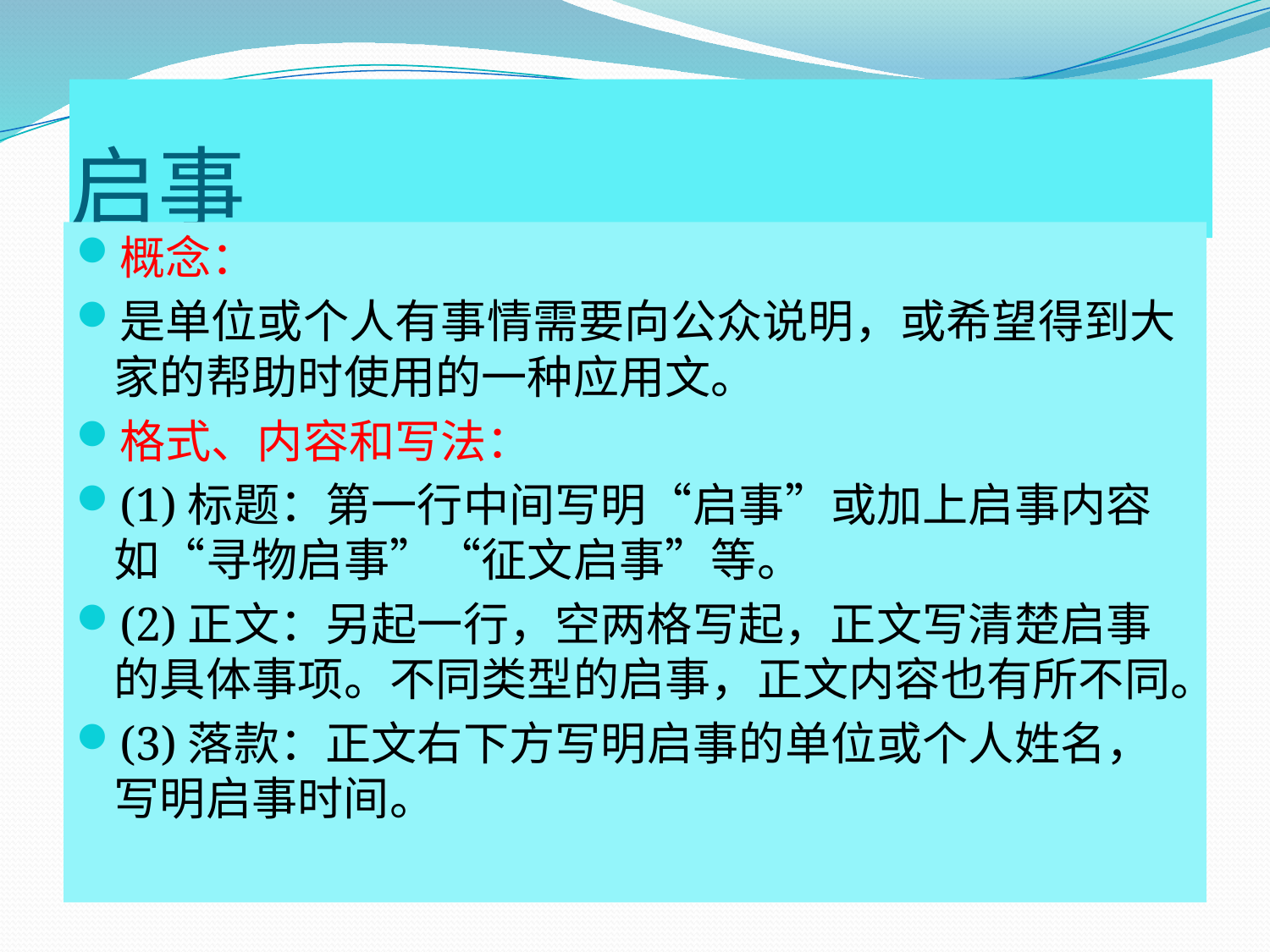

# 启事
概念：
是单位或个人有事情需要向公众说明，或希望得到大家的帮助时使用的一种应用文。
格式、内容和写法：
(1)标题：第一行中间写明“启事”或加上启事内容如“寻物启事”“征文启事”等。
(2)正文：另起一行，空两格写起，正文写清楚启事的具体事项。不同类型的启事，正文内容也有所不同。
(3)落款：正文右下方写明启事的单位或个人姓名，写明启事时间。